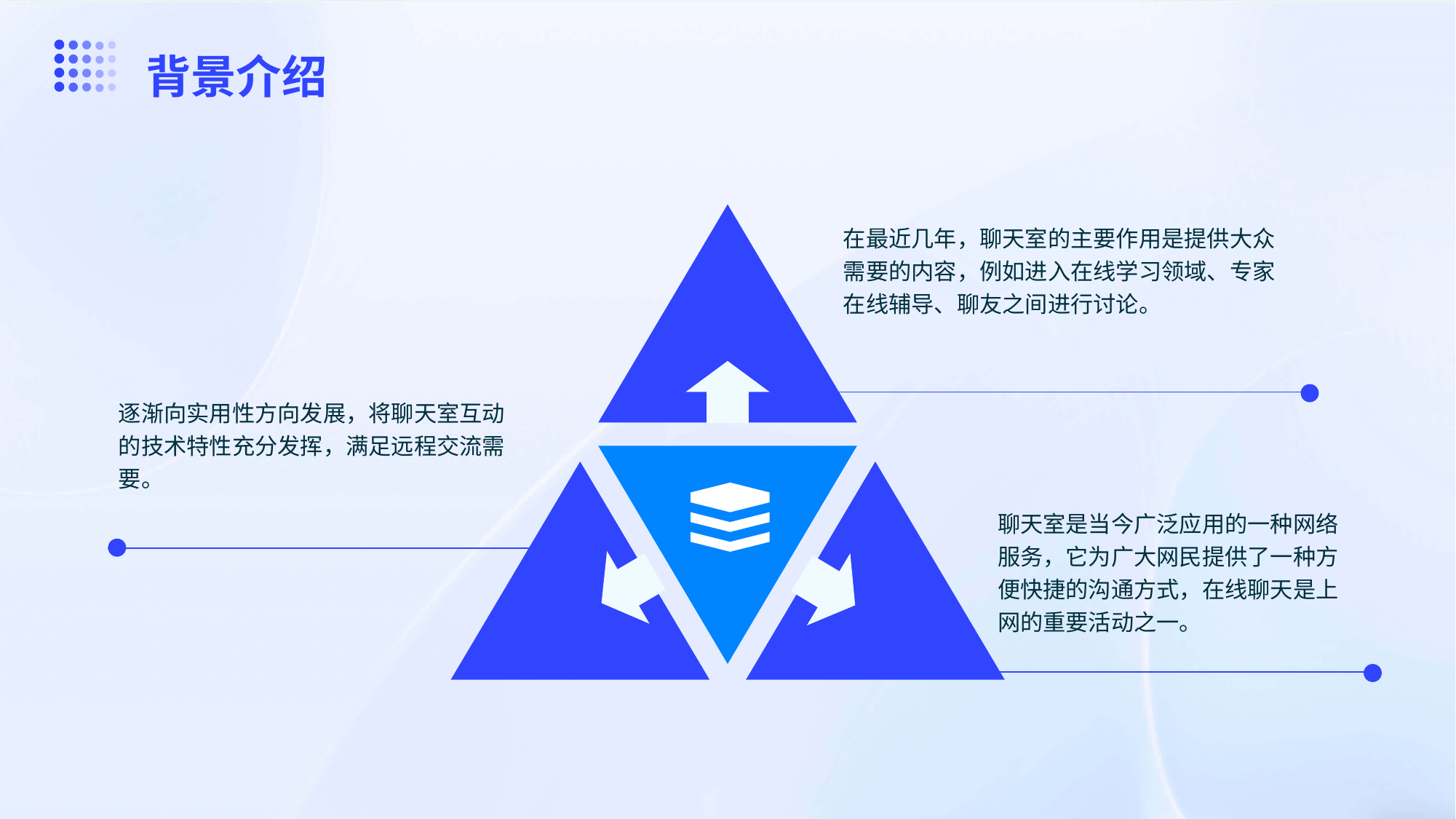

背景介绍

在最近几年，聊天室的主要作用是提供大众需要的内容，例如进入在线学习领域、专家在线辅导、聊友之间进行讨论。

逐渐向实用性方向发展，将聊天室互动的技术特性充分发挥，满足远程交流需要。

聊天室是当今广泛应用的一种网络服务，它为广大网民提供了一种方便快捷的沟通方式，在线聊天是上网的重要活动之一。